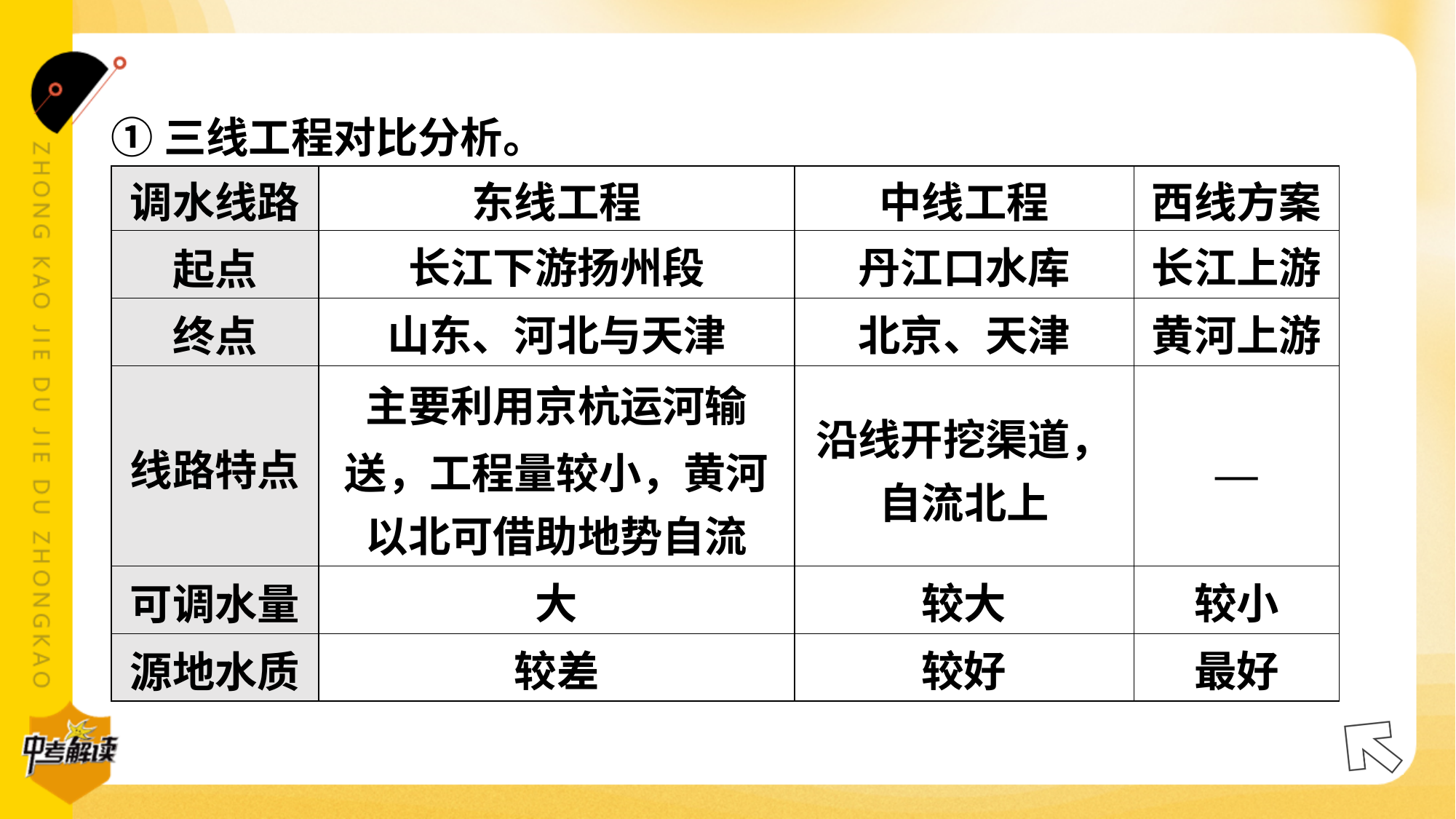

①三线工程对比分析。#5.2.2
| 调水线路 | 东线工程 | 中线工程 | 西线方案 |
| --- | --- | --- | --- |
| 起点 | 长江下游扬州段 | 丹江口水库 | 长江上游 |
| 终点 | 山东、河北与天津 | 北京、天津 | 黄河上游 |
| 线路特点 | 主要利用京杭运河输 送，工程量较小，黄河 以北可借助地势自流 | 沿线开挖渠道， 自流北上 | — |
| 可调水量 | 大 | 较大 | 较小 |
| 源地水质 | 较差 | 较好 | 最好 |